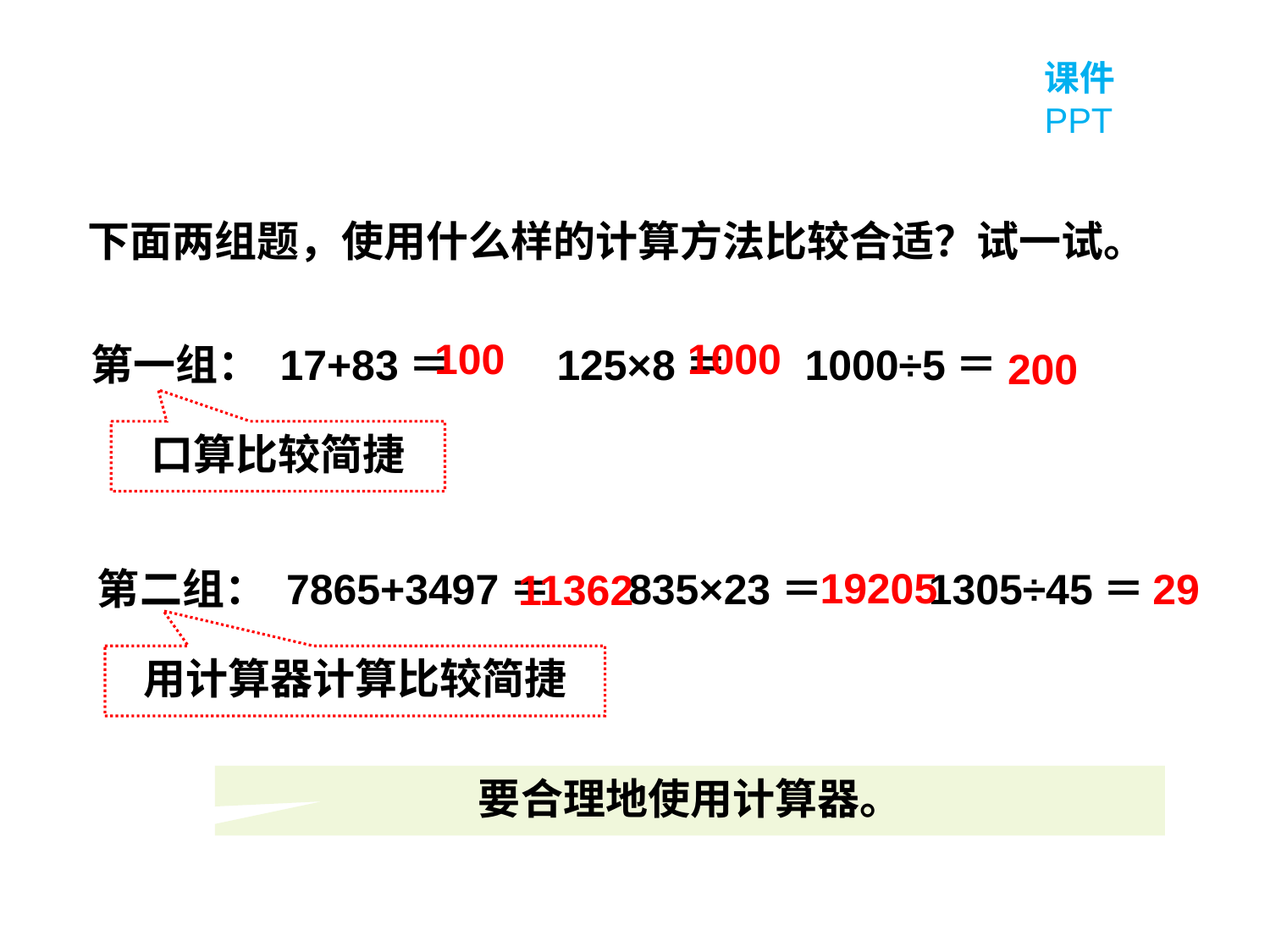

下面两组题，使用什么样的计算方法比较合适？试一试。
100
1000
第一组： 17+83＝          125×8＝       1000÷5＝
200
口算比较简捷
19205
第二组： 7865+3497＝       835×23＝          1305÷45＝

29
11362
用计算器计算比较简捷
要合理地使用计算器。